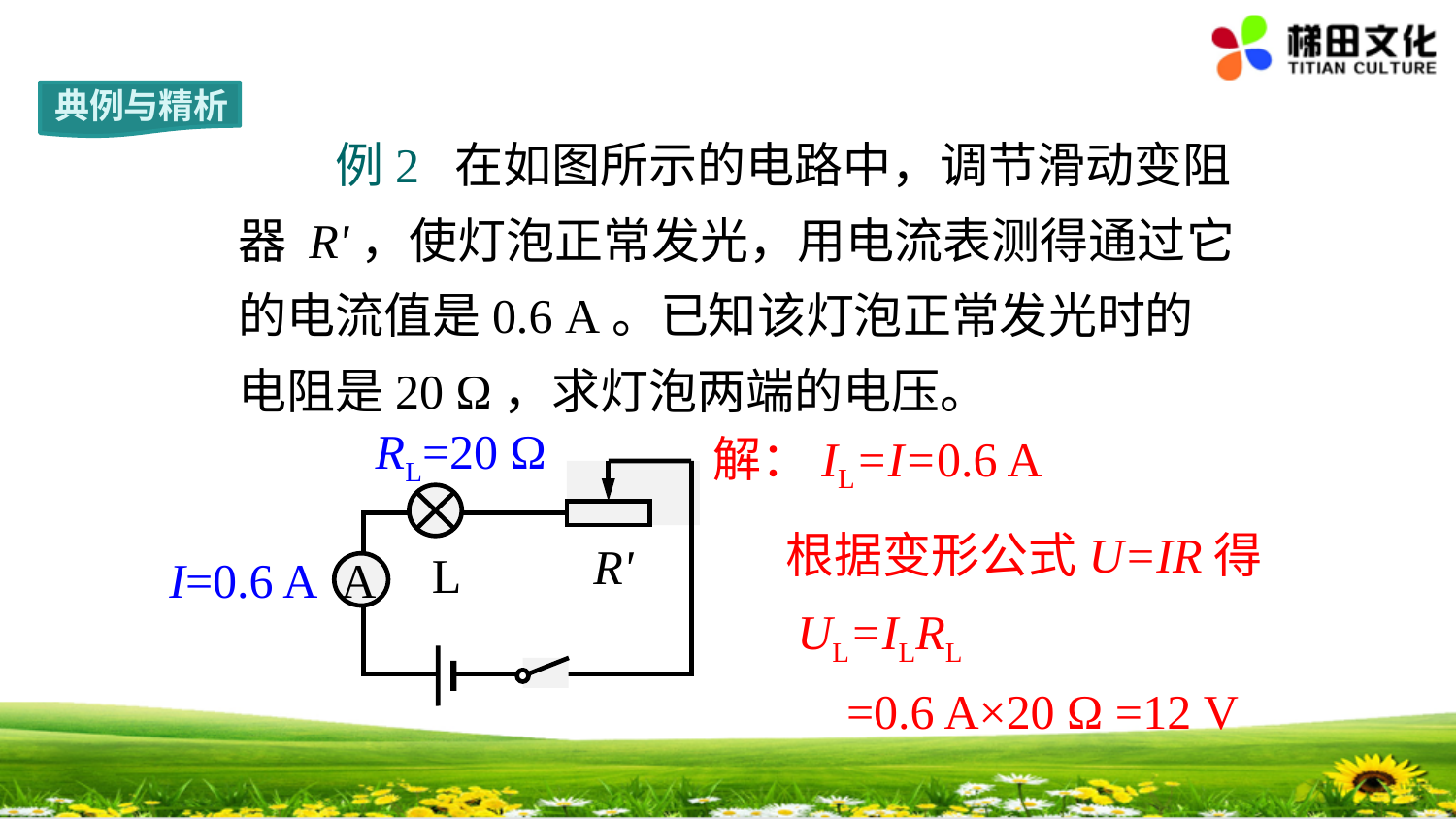

典例与精析

　　例2  在如图所示的电路中，调节滑动变阻器 R'，使灯泡正常发光，用电流表测得通过它的电流值是0.6 A。已知该灯泡正常发光时的电阻是20 Ω，求灯泡两端的电压。
RL=20 Ω
解：IL=I=0.6 A

R'
L
A

根据变形公式U=IR得
I=0.6 A
UL=ILRL
       =0.6 A×20 Ω =12 V